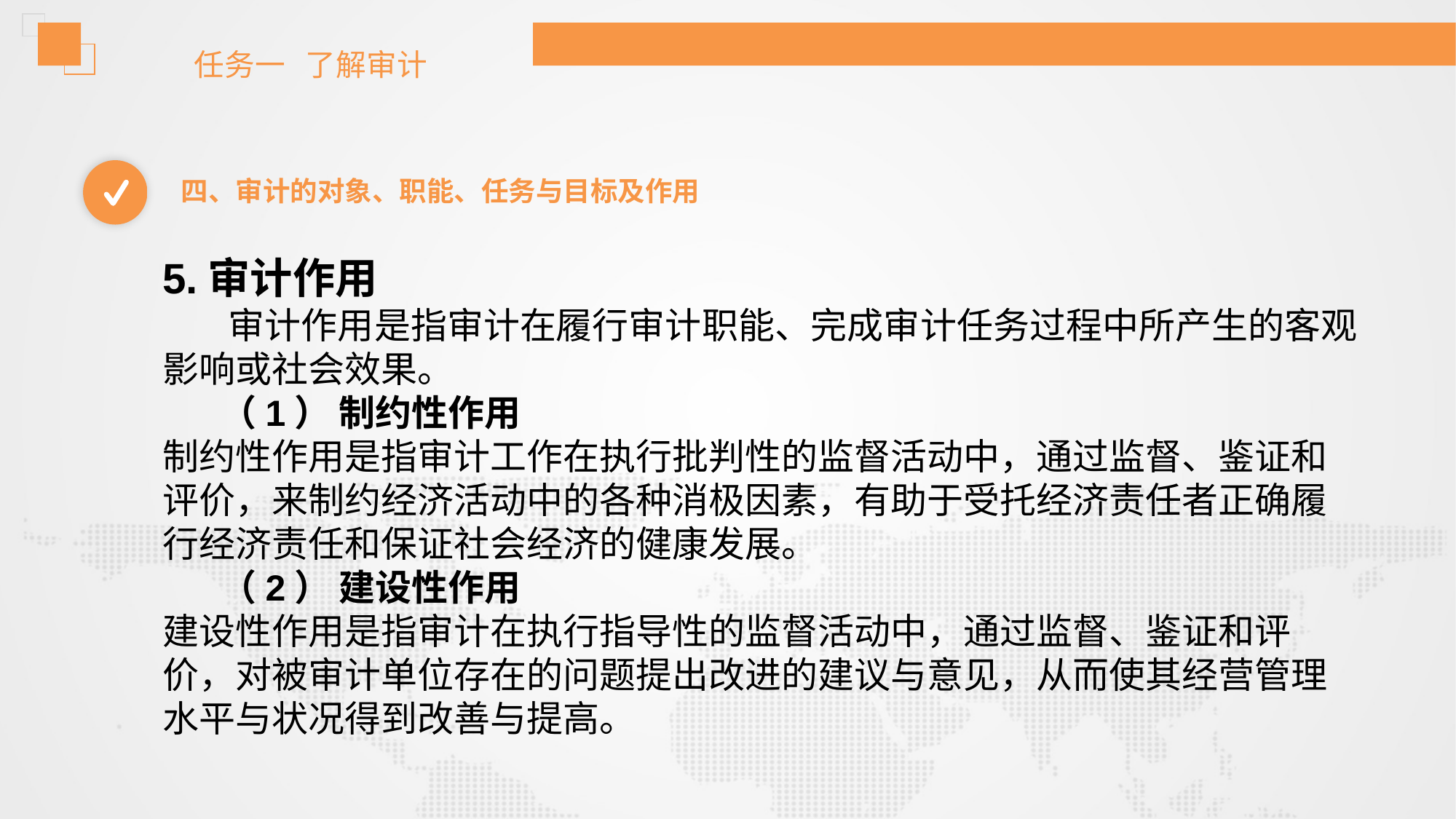

任务一   了解审计

四、审计的对象、职能、任务与目标及作用

5.审计作用
       审计作用是指审计在履行审计职能、完成审计任务过程中所产生的客观影响或社会效果。
      （1） 制约性作用
制约性作用是指审计工作在执行批判性的监督活动中，通过监督、鉴证和评价，来制约经济活动中的各种消极因素，有助于受托经济责任者正确履行经济责任和保证社会经济的健康发展。
      （2） 建设性作用
建设性作用是指审计在执行指导性的监督活动中，通过监督、鉴证和评价，对被审计单位存在的问题提出改进的建议与意见，从而使其经营管理水平与状况得到改善与提高。